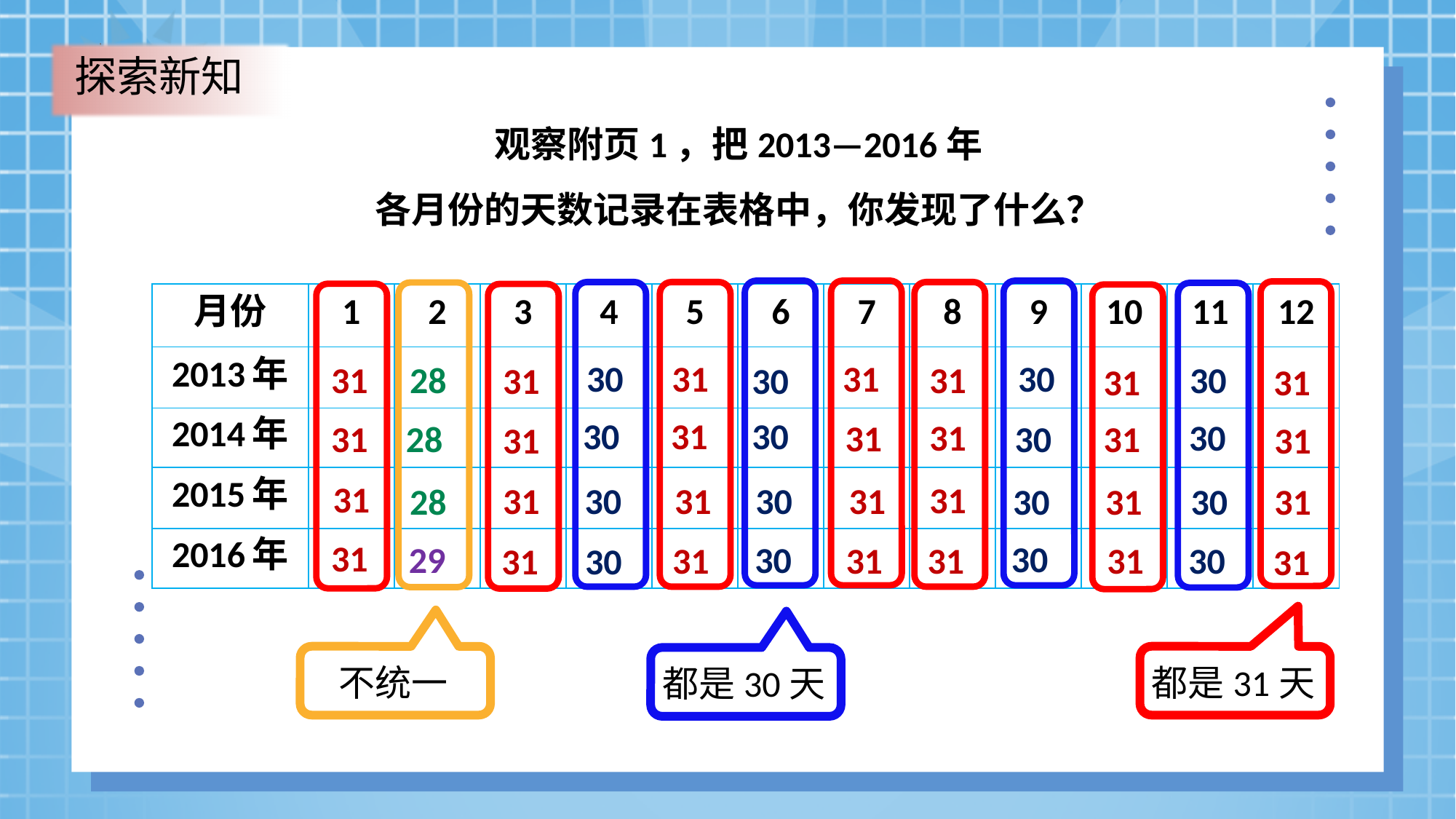

探索新知
观察附页1，把2013—2016年
各月份的天数记录在表格中，你发现了什么？

| 月份 | 1 | 2 | 3 | 4 | 5 | 6 | 7 | 8 | 9 | 10 | 11 | 12 |
| --- | --- | --- | --- | --- | --- | --- | --- | --- | --- | --- | --- | --- |
| 2013年 |  |  |  |  |  |  |  |  |  |  |  |  |
| 2014年 |  |  |  |  |  |  |  |  |  |  |  |  |
| 2015年 |  |  |  |  |  |  |  |  |  |  |  |  |
| 2016年 |  |  |  |  |  |  |  |  |  |  |  |  |

30
31
31
30
31
28
31
30
31
30
31
31
30
31
30
31
30
31
31
28
31
30
31
31
31
31
31
30
31
30
31
28
31
31
30
30
31
30
30
29
31
31
31
30
31
31
30
31

都是31天

不统一

都是30天